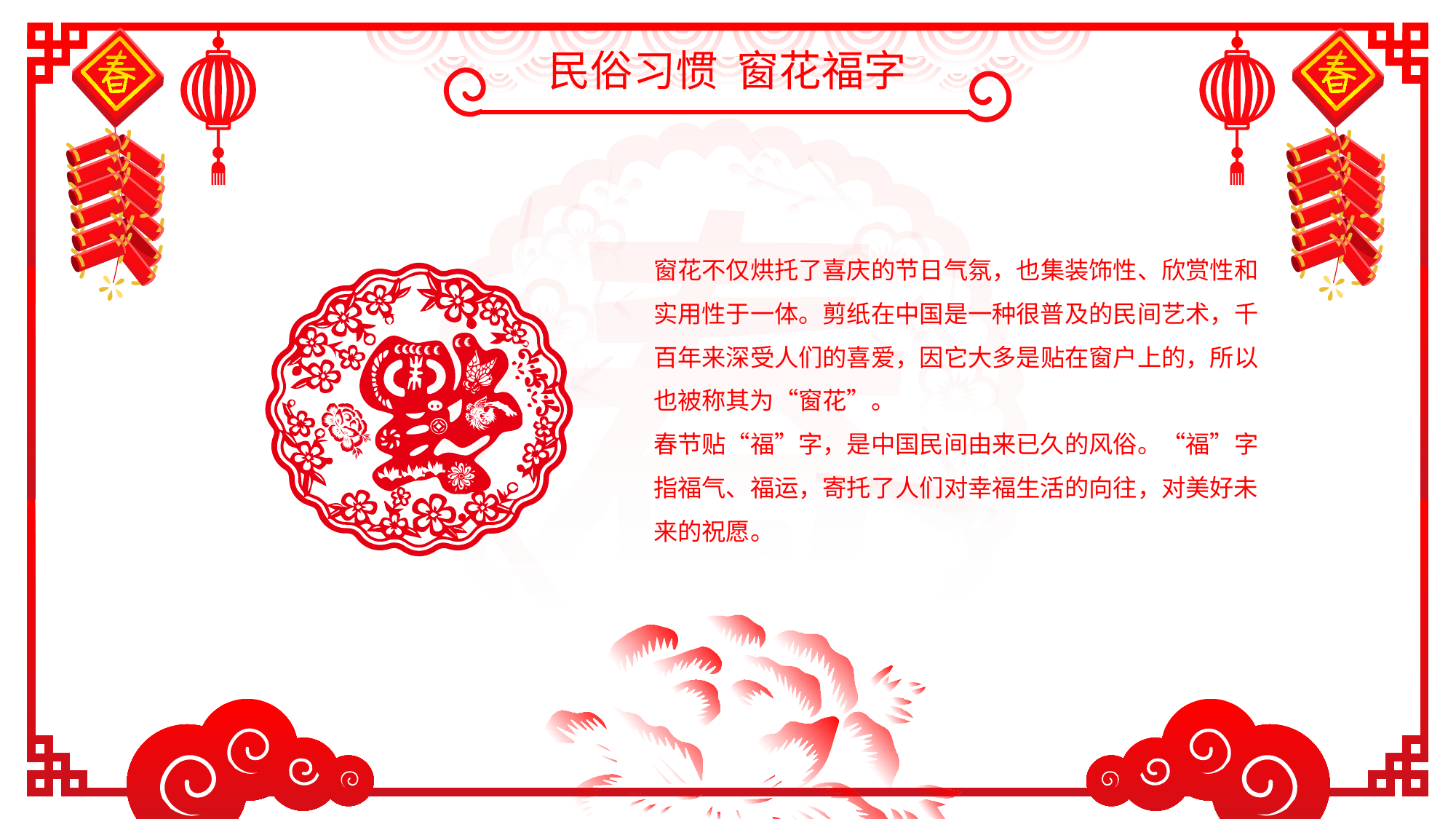

民俗习惯  窗花福字
窗花不仅烘托了喜庆的节日气氛，也集装饰性、欣赏性和实用性于一体。剪纸在中国是一种很普及的民间艺术，千百年来深受人们的喜爱，因它大多是贴在窗户上的，所以也被称其为“窗花”。
春节贴“福”字，是中国民间由来已久的风俗。“福”字指福气、福运，寄托了人们对幸福生活的向往，对美好未来的祝愿。